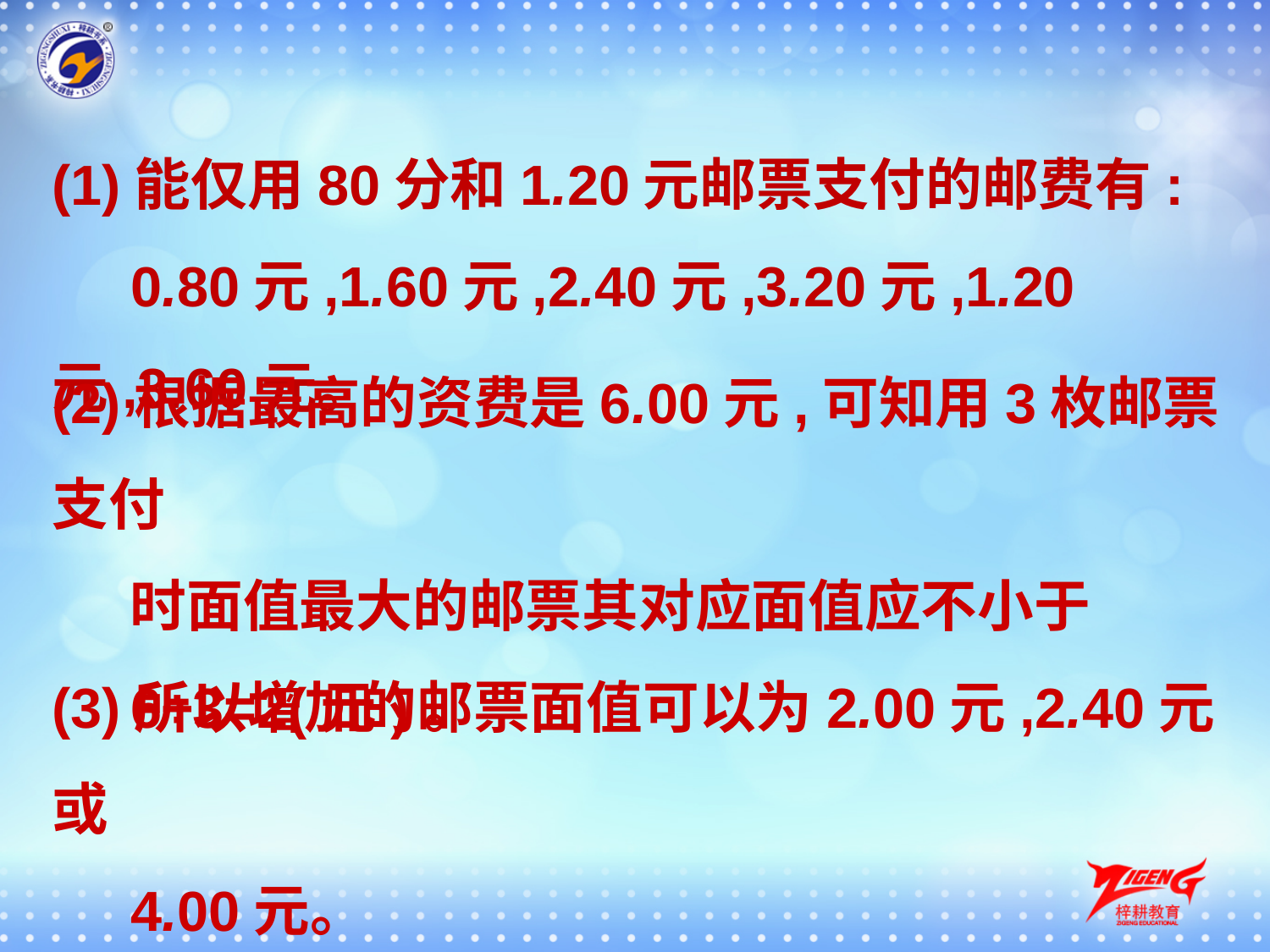

(1)能仅用80分和1.20元邮票支付的邮费有:
     0.80元,1.60元,2.40元,3.20元,1.20元,3.60元。
(2)根据最高的资费是6.00元,可知用3枚邮票支付
     时面值最大的邮票其对应面值应不小于
     6÷3=2(元)。
(3)所以增加的邮票面值可以为2.00元,2.40元或
     4.00元。